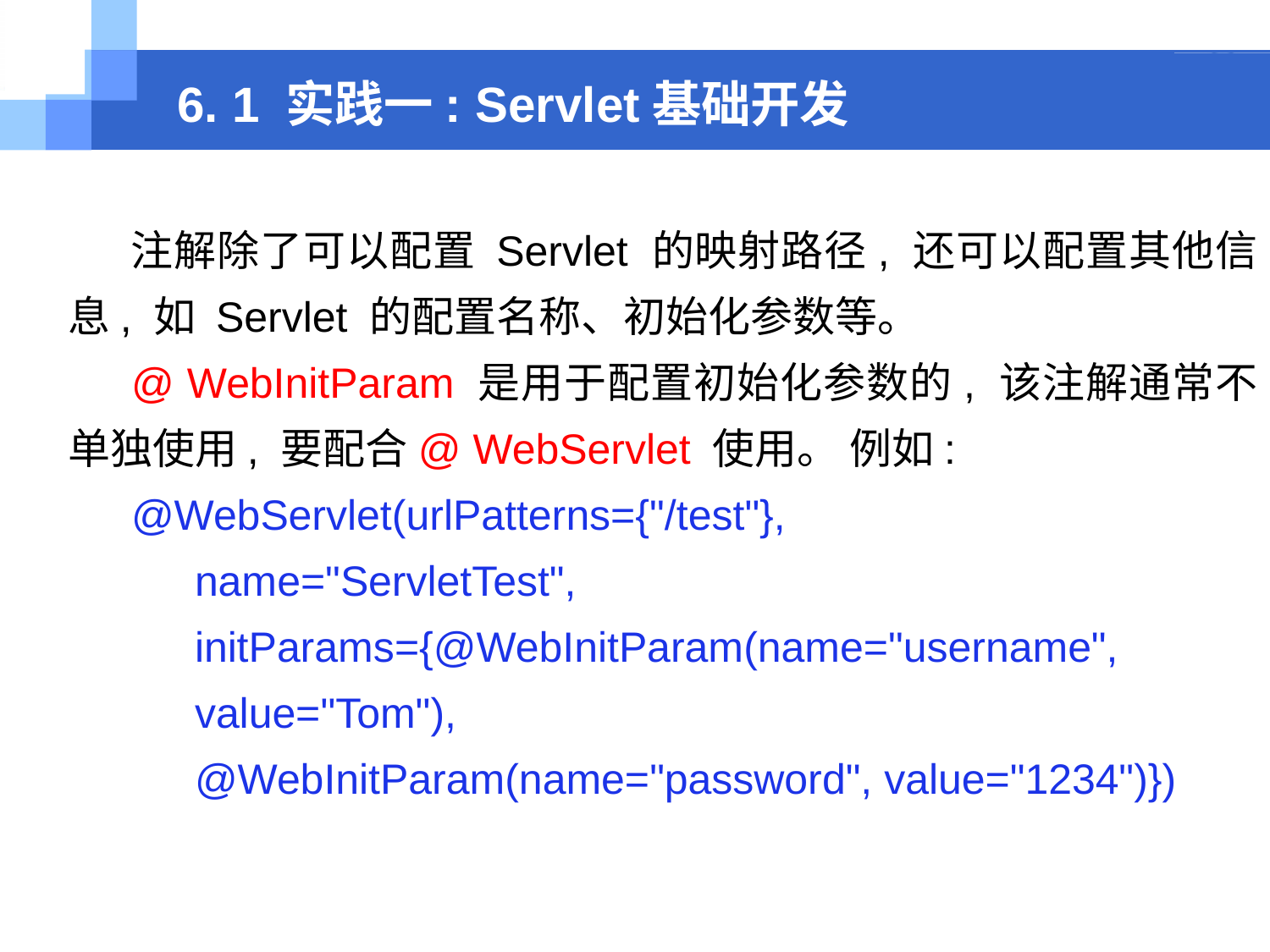

6. 1 实践一: Servlet基础开发
     注解除了可以配置 Servlet 的映射路径, 还可以配置其他信息, 如 Servlet 的配置名称、初始化参数等。
     @ WebInitParam 是用于配置初始化参数的, 该注解通常不单独使用, 要配合@ WebServlet 使用。 例如:
@WebServlet(urlPatterns={"/test"},
name="ServletTest",
initParams={@WebInitParam(name="username", value="Tom"),
@WebInitParam(name="password", value="1234")})